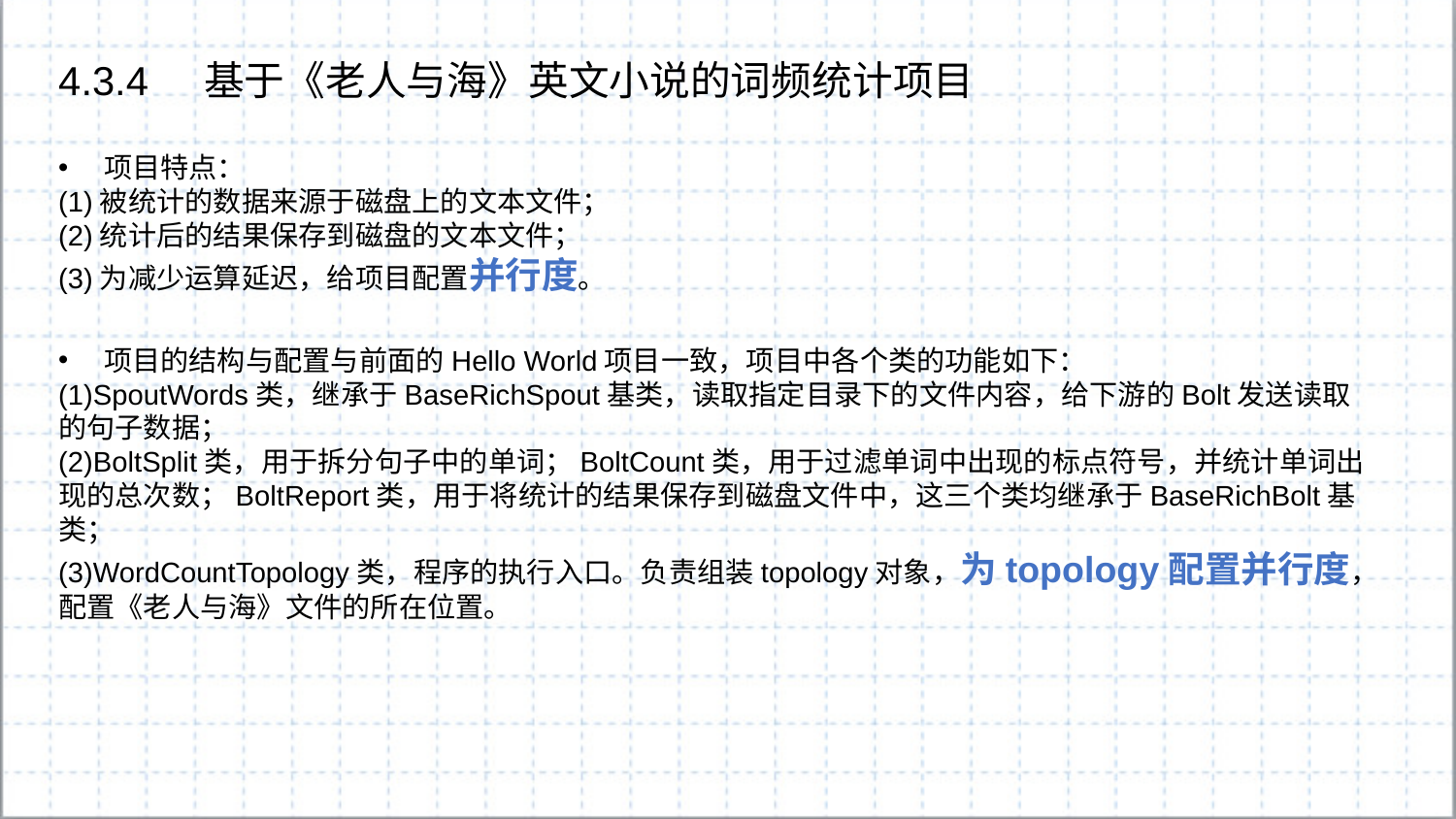

4.3.4	基于《老人与海》英文小说的词频统计项目
项目特点：
(1)被统计的数据来源于磁盘上的文本文件；
(2)统计后的结果保存到磁盘的文本文件；
(3)为减少运算延迟，给项目配置并行度。
项目的结构与配置与前面的Hello World项目一致，项目中各个类的功能如下：
(1)SpoutWords类，继承于BaseRichSpout基类，读取指定目录下的文件内容，给下游的Bolt发送读取的句子数据；
(2)BoltSplit类，用于拆分句子中的单词；BoltCount类，用于过滤单词中出现的标点符号，并统计单词出现的总次数；BoltReport类，用于将统计的结果保存到磁盘文件中，这三个类均继承于BaseRichBolt基类；
(3)WordCountTopology类，程序的执行入口。负责组装topology对象，为topology配置并行度，配置《老人与海》文件的所在位置。